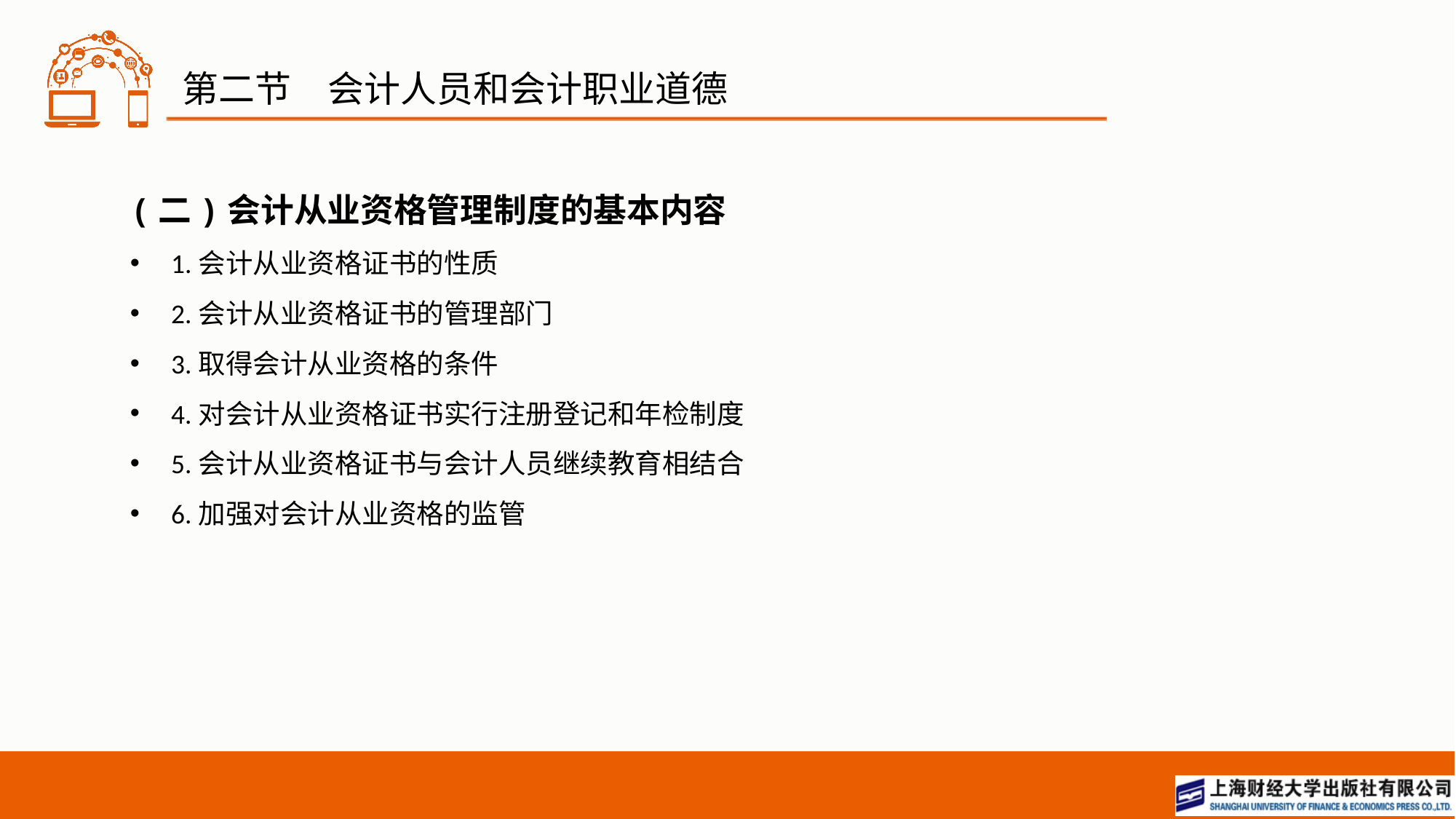

# 第二节　会计人员和会计职业道德
(二)会计从业资格管理制度的基本内容
1.会计从业资格证书的性质
2.会计从业资格证书的管理部门
3.取得会计从业资格的条件
4.对会计从业资格证书实行注册登记和年检制度
5.会计从业资格证书与会计人员继续教育相结合
6.加强对会计从业资格的监管